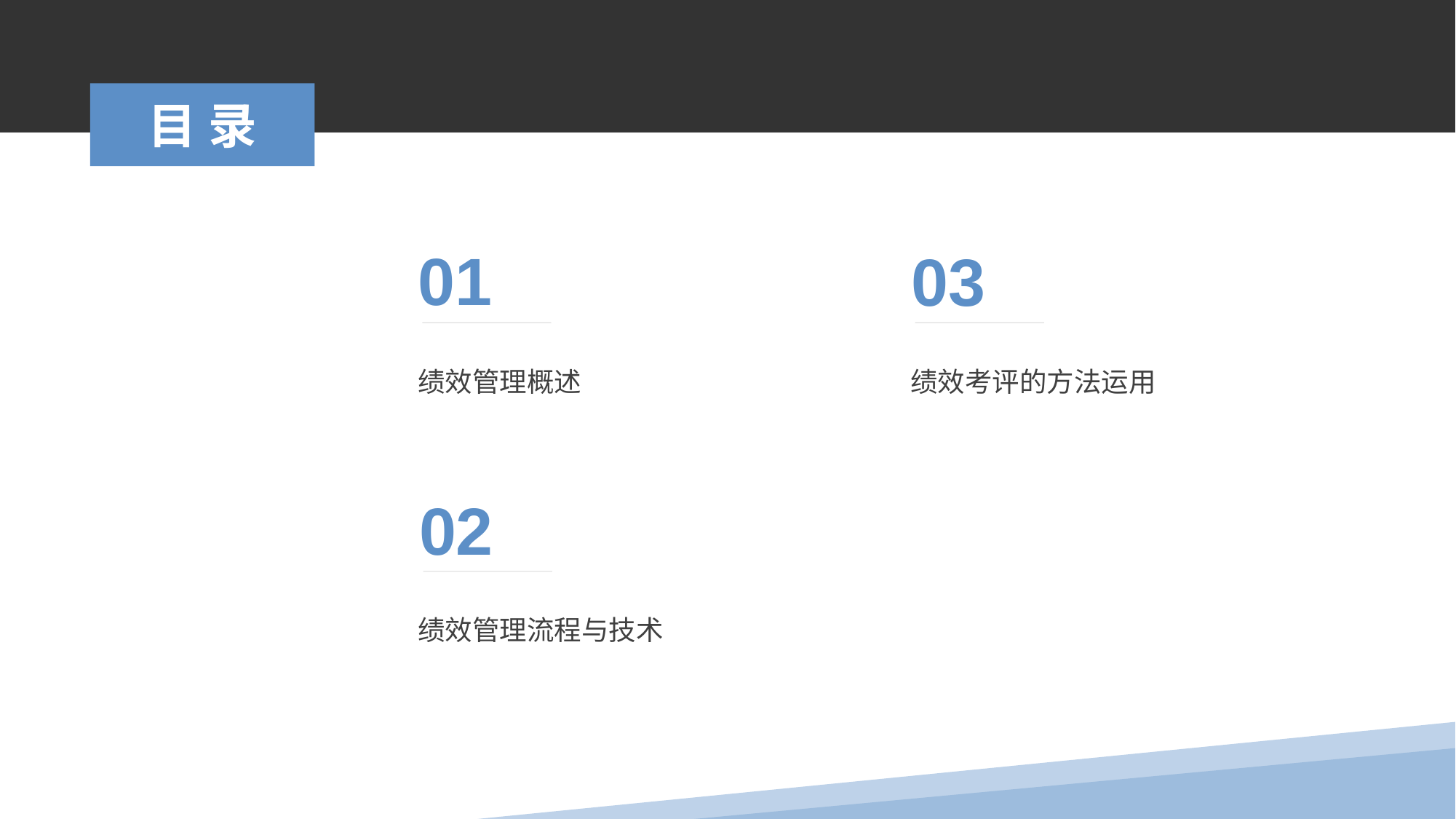

目录
01
03
绩效管理概述
绩效考评的方法运用
02
绩效管理流程与技术